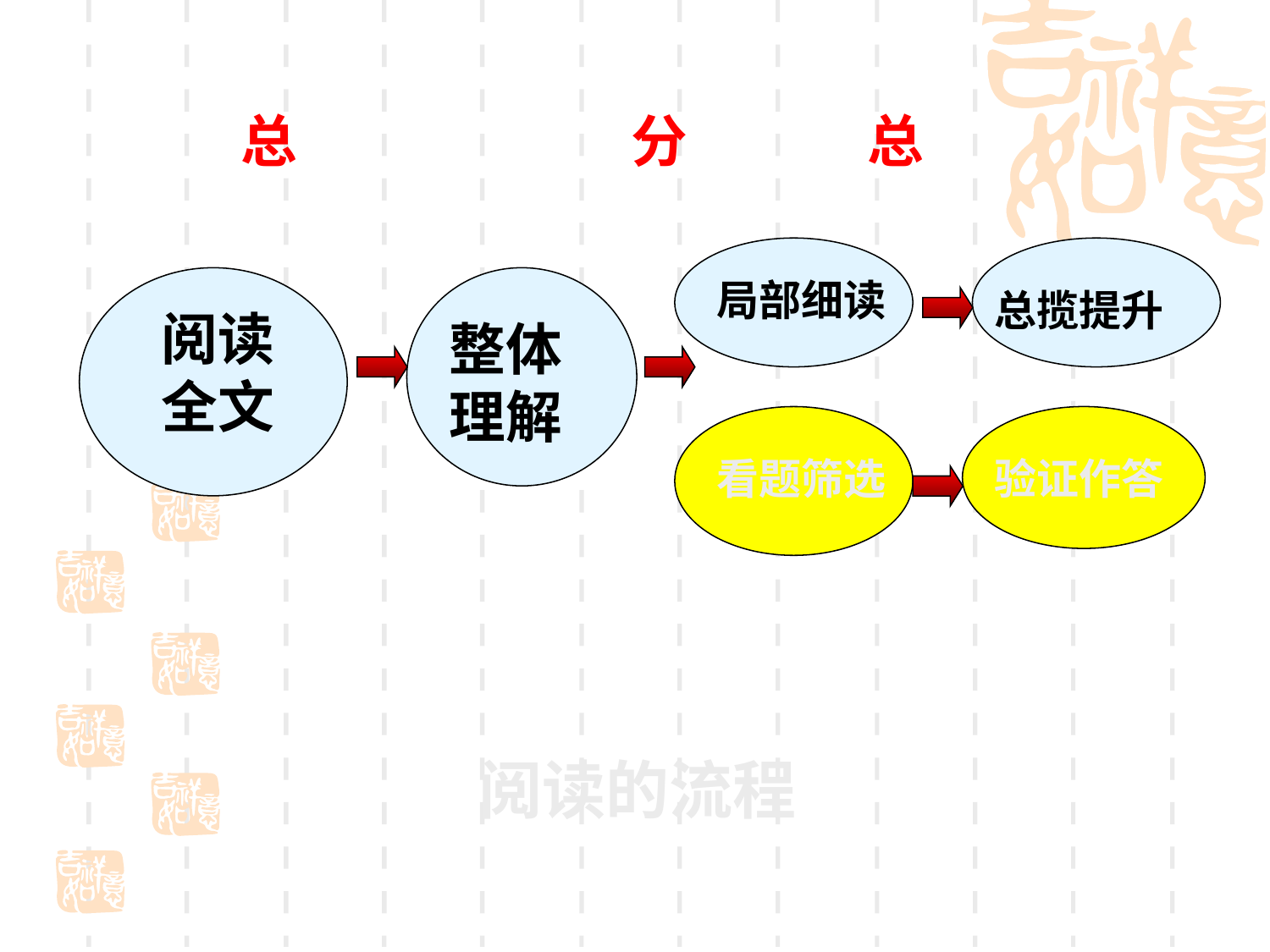

总                          分              总

局部细读

总揽提升

阅读全文
整体理解

看题筛选
验证作答

阅读的流程